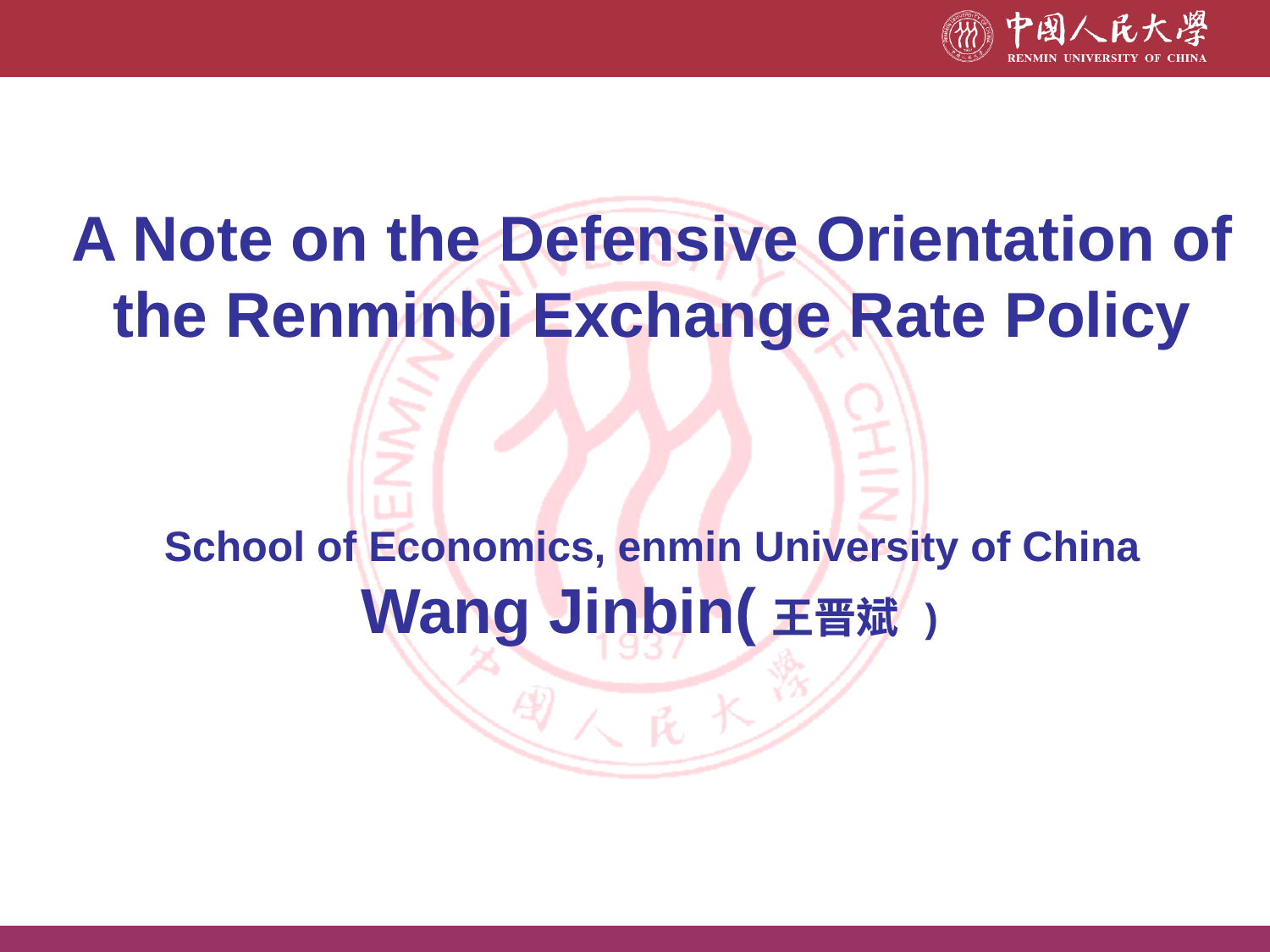

# A Note on the Defensive Orientation of the Renminbi Exchange Rate Policy School of Economics, enmin University of China Wang Jinbin(王晋斌 )